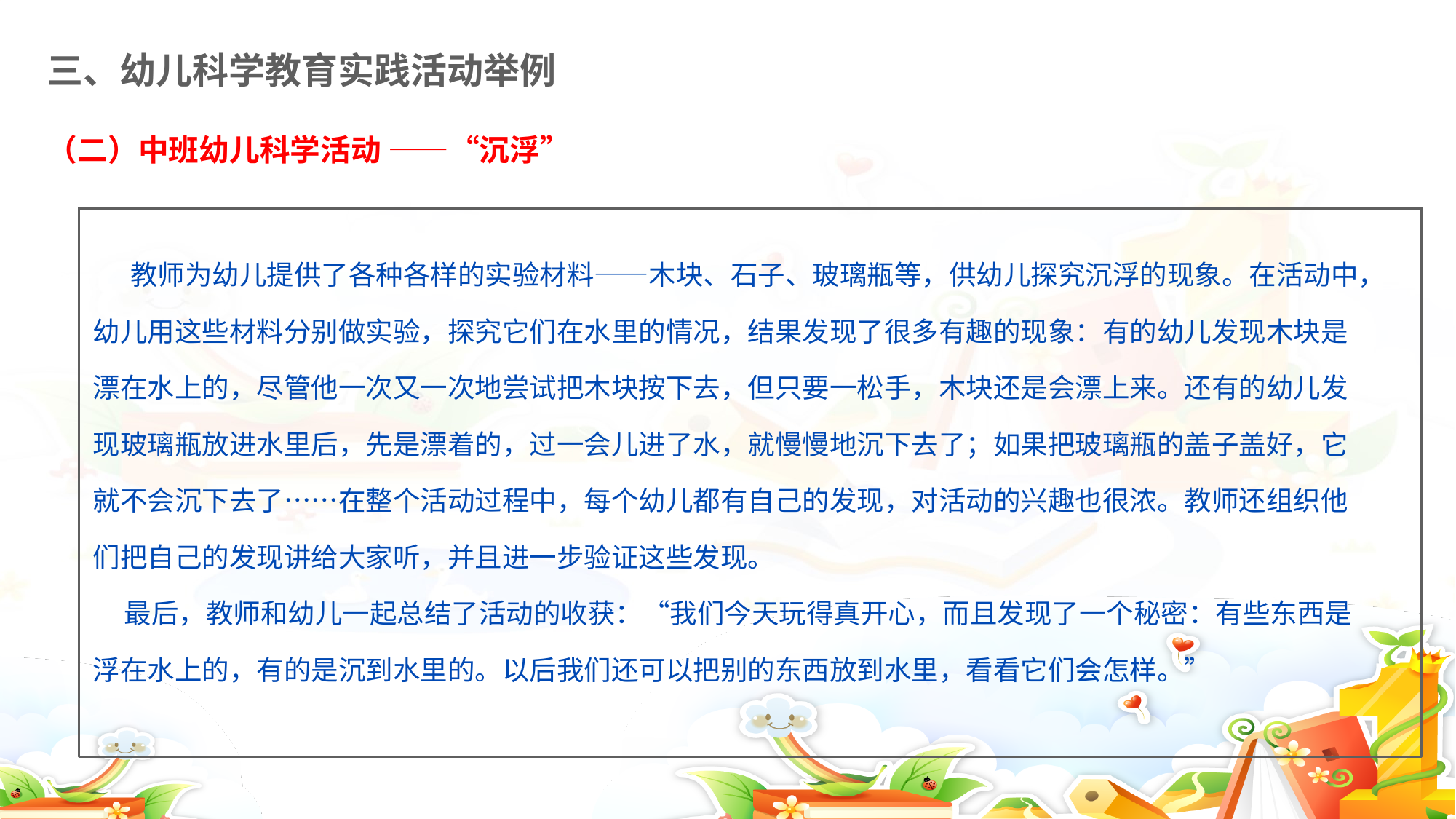

三、幼儿科学教育实践活动举例
（二）中班幼儿科学活动 ——“沉浮”

     教师为幼儿提供了各种各样的实验材料——木块、石子、玻璃瓶等，供幼儿探究沉浮的现象。在活动中，幼儿用这些材料分别做实验，探究它们在水里的情况，结果发现了很多有趣的现象：有的幼儿发现木块是漂在水上的，尽管他一次又一次地尝试把木块按下去，但只要一松手，木块还是会漂上来。还有的幼儿发现玻璃瓶放进水里后，先是漂着的，过一会儿进了水，就慢慢地沉下去了；如果把玻璃瓶的盖子盖好，它就不会沉下去了……在整个活动过程中，每个幼儿都有自己的发现，对活动的兴趣也很浓。教师还组织他们把自己的发现讲给大家听，并且进一步验证这些发现。
    最后，教师和幼儿一起总结了活动的收获：“我们今天玩得真开心，而且发现了一个秘密：有些东西是浮在水上的，有的是沉到水里的。以后我们还可以把别的东西放到水里，看看它们会怎样。”